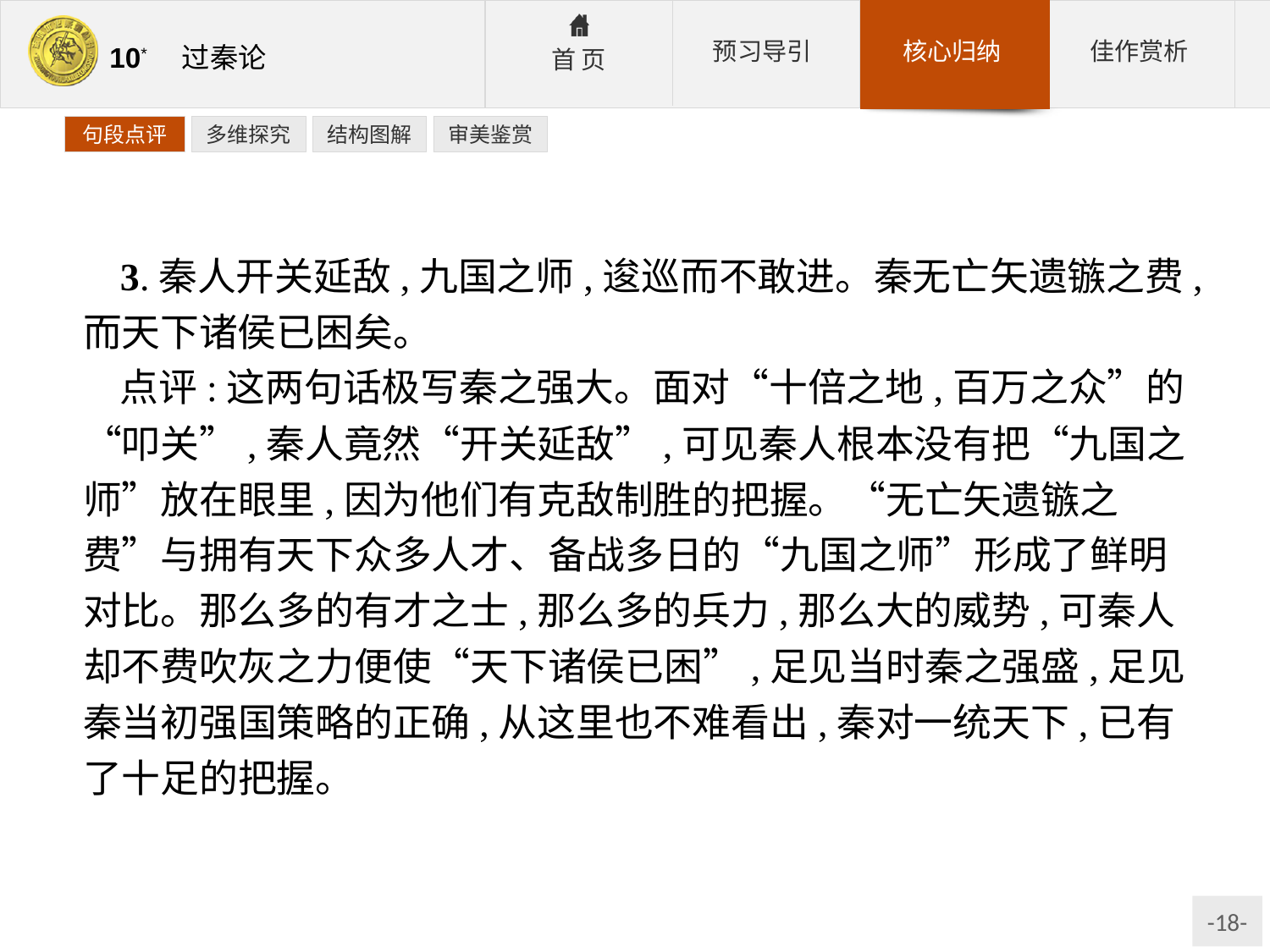

句段点评
多维探究
结构图解
审美鉴赏
3.秦人开关延敌,九国之师,逡巡而不敢进。秦无亡矢遗镞之费,而天下诸侯已困矣。
点评:这两句话极写秦之强大。面对“十倍之地,百万之众”的“叩关”,秦人竟然“开关延敌”,可见秦人根本没有把“九国之师”放在眼里,因为他们有克敌制胜的把握。“无亡矢遗镞之费”与拥有天下众多人才、备战多日的“九国之师”形成了鲜明对比。那么多的有才之士,那么多的兵力,那么大的威势,可秦人却不费吹灰之力便使“天下诸侯已困”,足见当时秦之强盛,足见秦当初强国策略的正确,从这里也不难看出,秦对一统天下,已有了十足的把握。